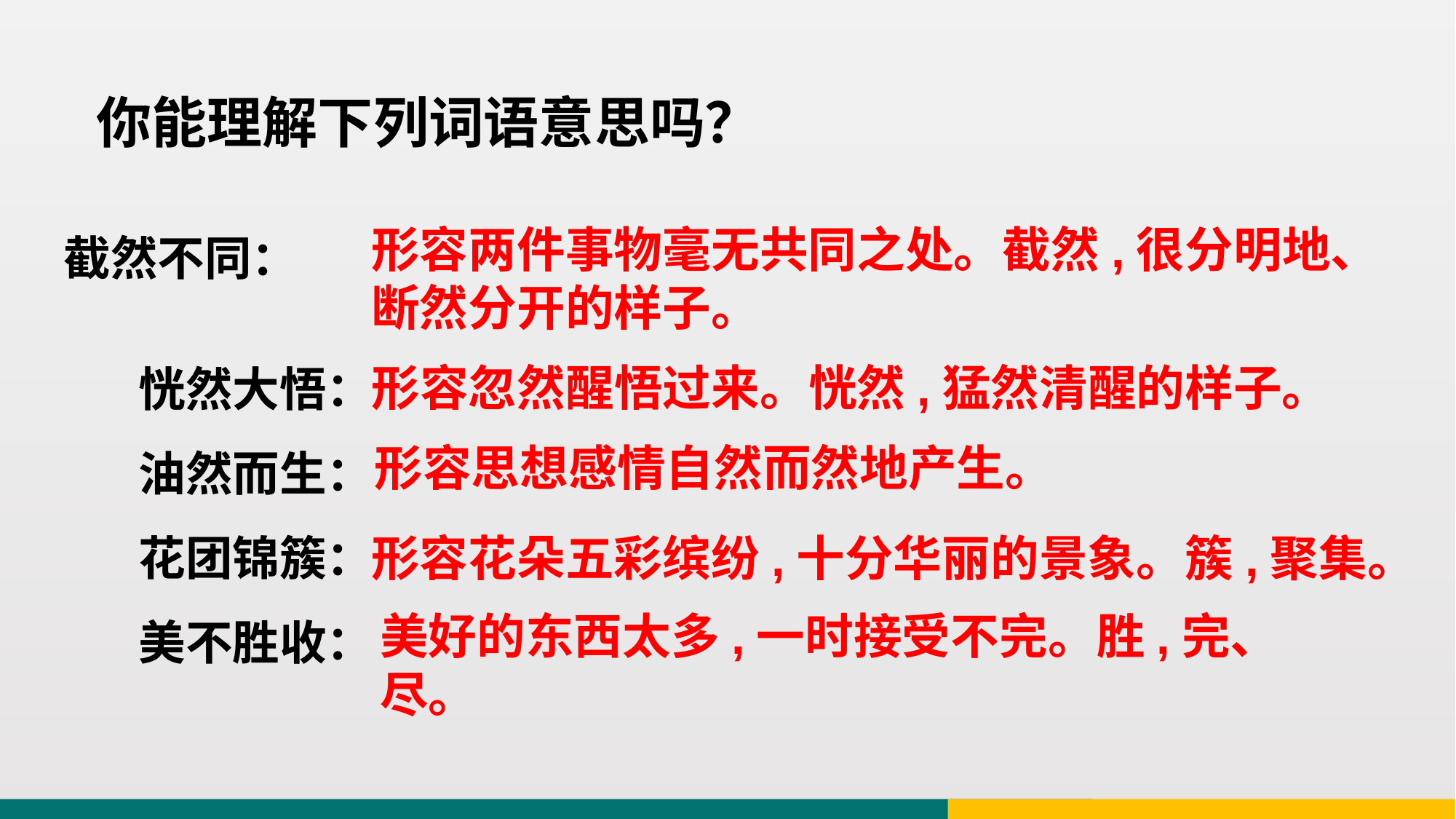

# 你能理解下列词语意思吗？
截然不同：

恍然大悟：
油然而生：
花团锦簇：
美不胜收：

形容两件事物毫无共同之处。截然,很分明地、断然分开的样子。
形容忽然醒悟过来。恍然,猛然清醒的样子。
形容思想感情自然而然地产生。
形容花朵五彩缤纷,十分华丽的景象。簇,聚集。
美好的东西太多,一时接受不完。胜,完、尽。